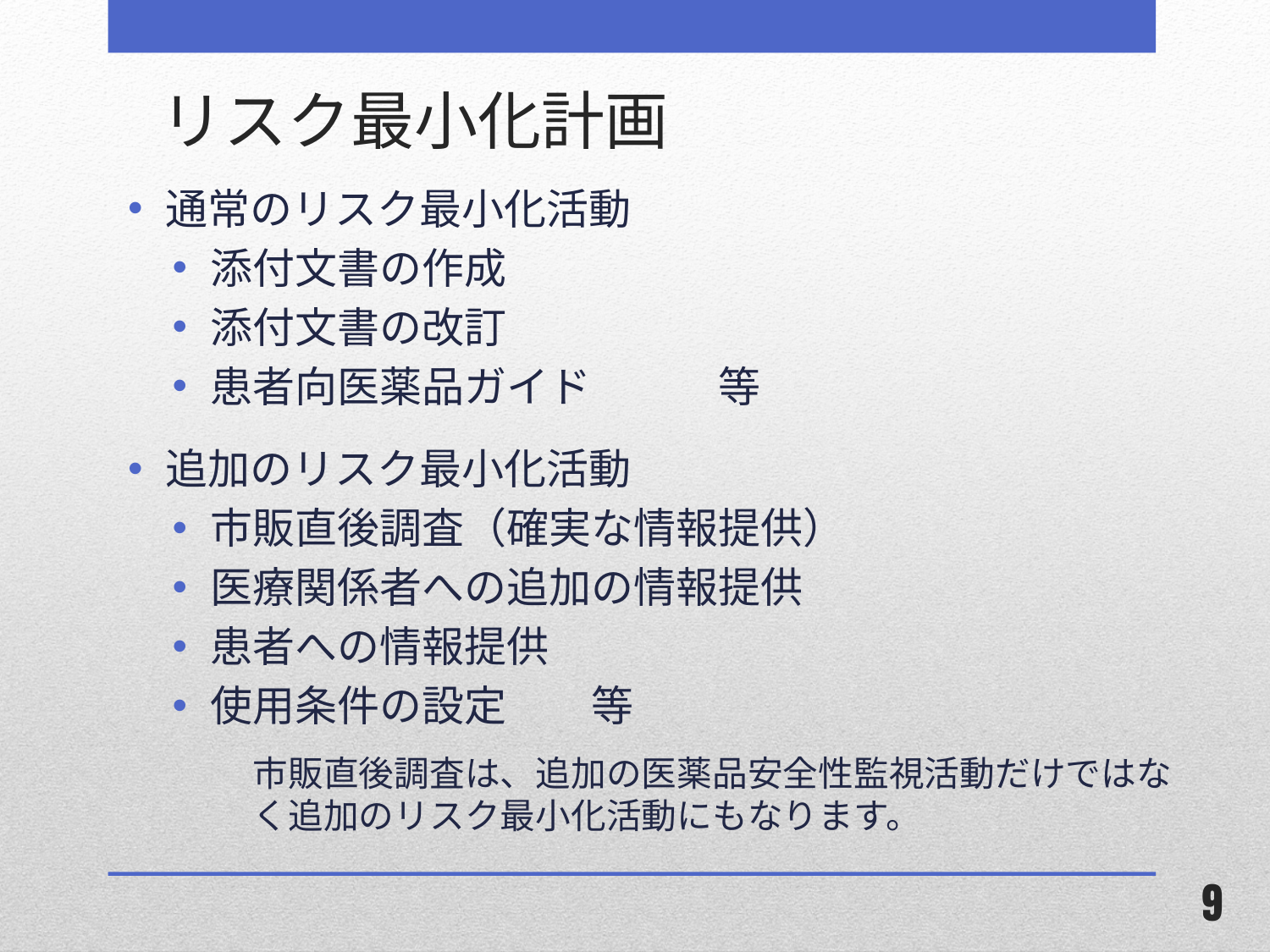

# リスク最小化計画
通常のリスク最小化活動
添付文書の作成
添付文書の改訂
患者向医薬品ガイド	等
追加のリスク最小化活動
市販直後調査（確実な情報提供）
医療関係者への追加の情報提供
患者への情報提供
使用条件の設定	等
市販直後調査は、追加の医薬品安全性監視活動だけではなく追加のリスク最小化活動にもなります。
9